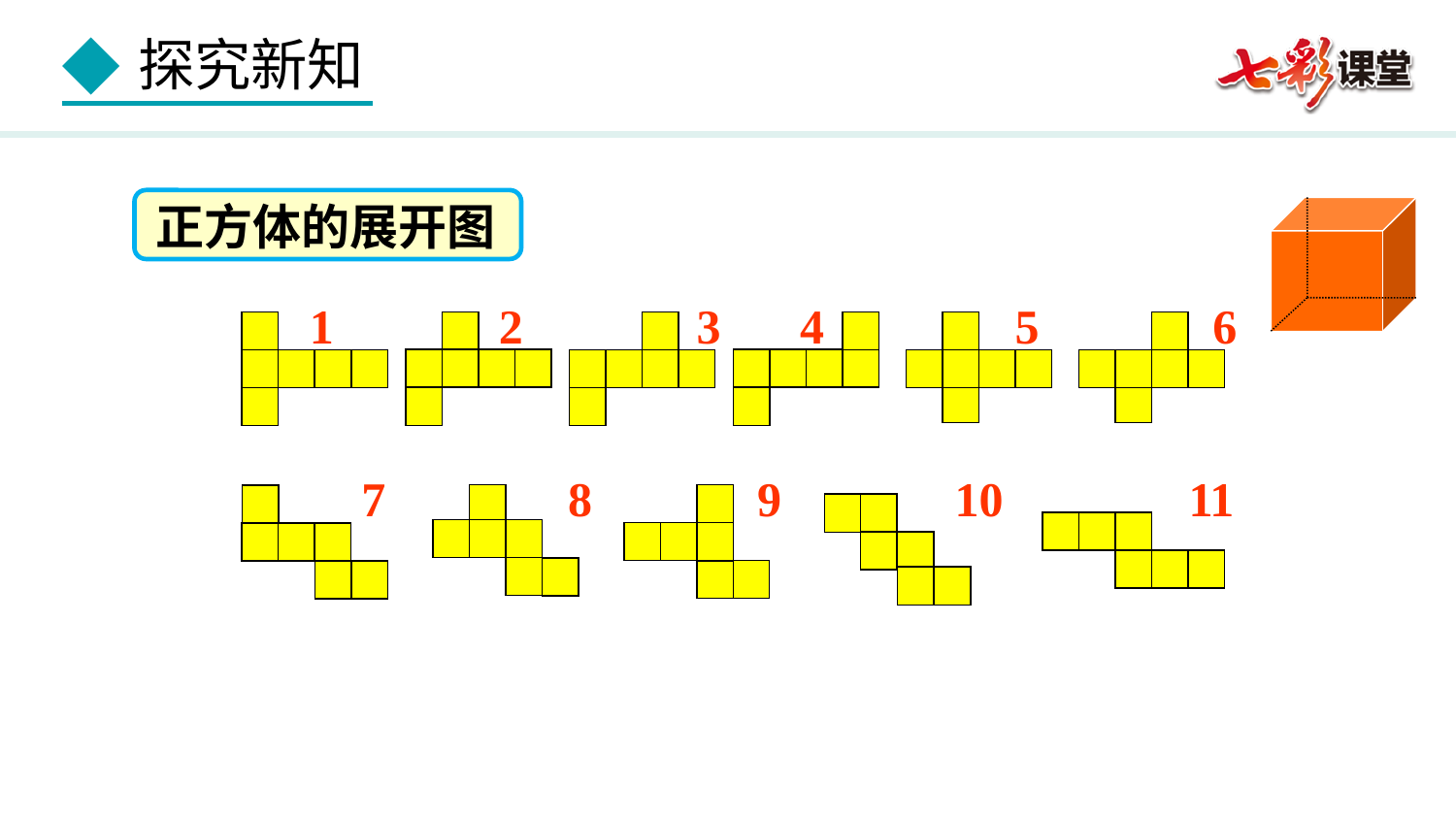

正方体的展开图

1
2
3
4
5
6

11
7
8
9
10